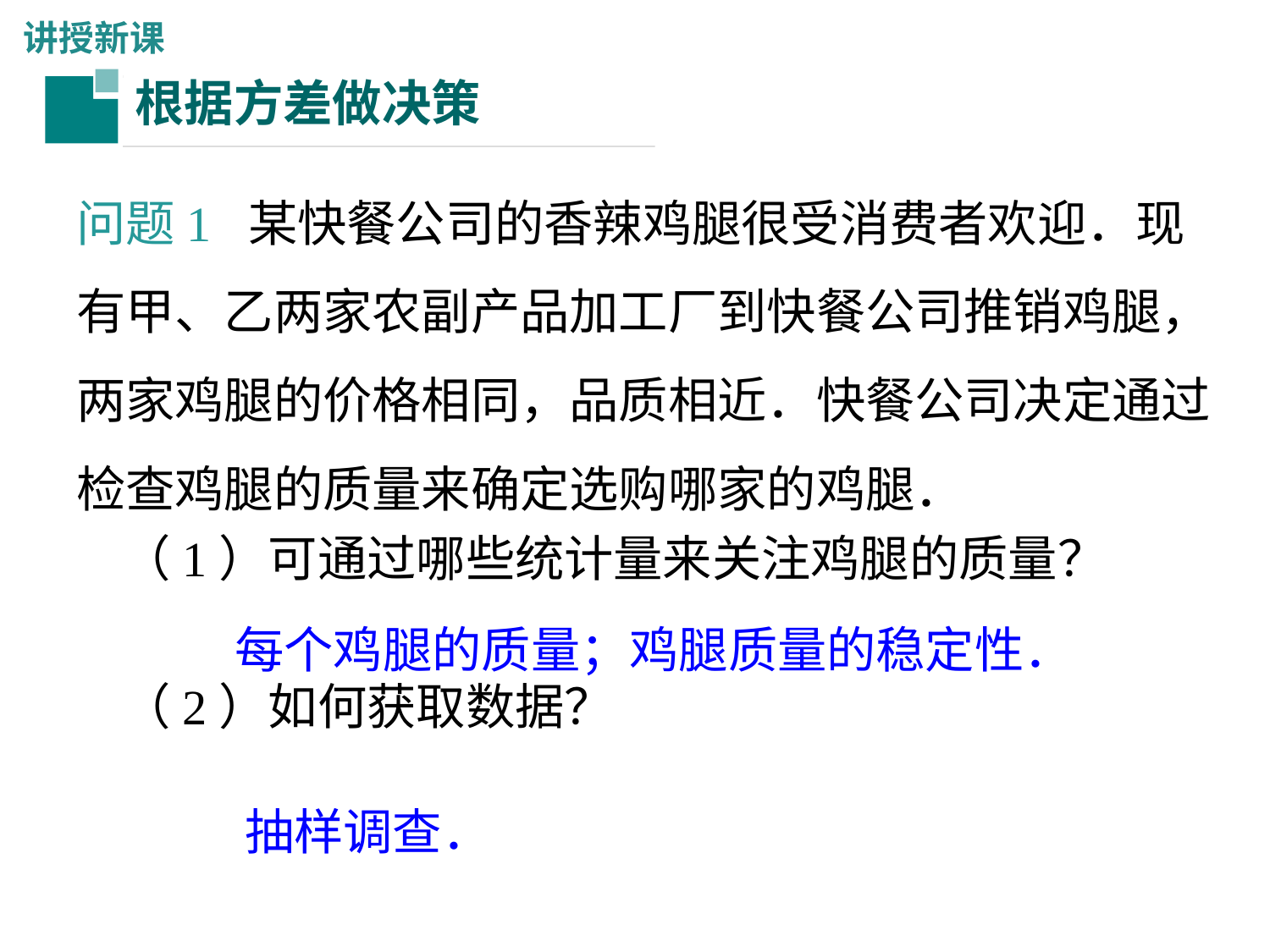

讲授新课
根据方差做决策

问题1  某快餐公司的香辣鸡腿很受消费者欢迎．现有甲、乙两家农副产品加工厂到快餐公司推销鸡腿，两家鸡腿的价格相同，品质相近．快餐公司决定通过检查鸡腿的质量来确定选购哪家的鸡腿．
   （1）可通过哪些统计量来关注鸡腿的质量？

   （2）如何获取数据？
每个鸡腿的质量；鸡腿质量的稳定性．
抽样调查．